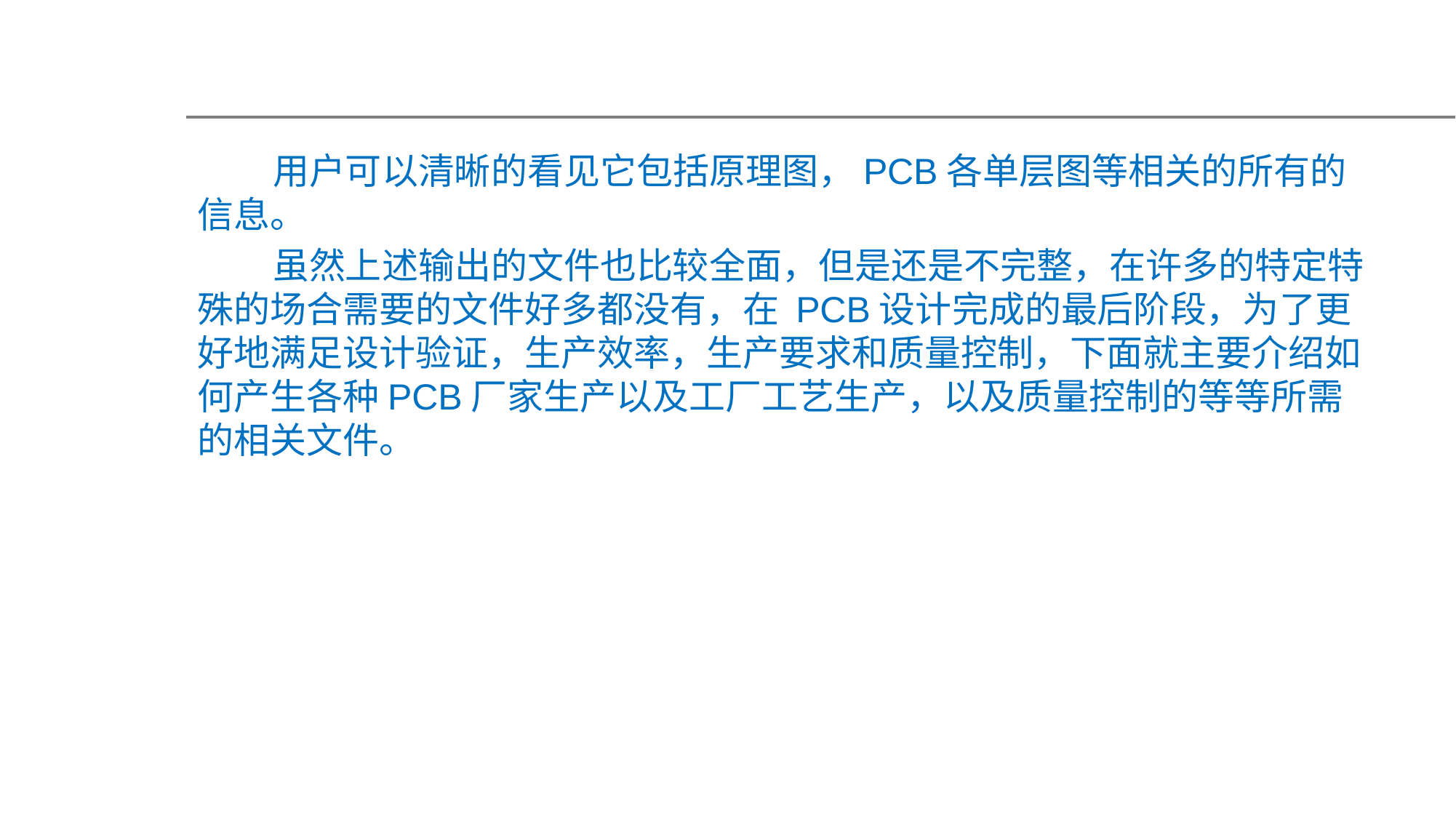

用户可以清晰的看见它包括原理图，PCB各单层图等相关的所有的信息。
虽然上述输出的文件也比较全面，但是还是不完整，在许多的特定特殊的场合需要的文件好多都没有，在 PCB设计完成的最后阶段，为了更好地满足设计验证，生产效率，生产要求和质量控制，下面就主要介绍如何产生各种PCB厂家生产以及工厂工艺生产，以及质量控制的等等所需的相关文件。